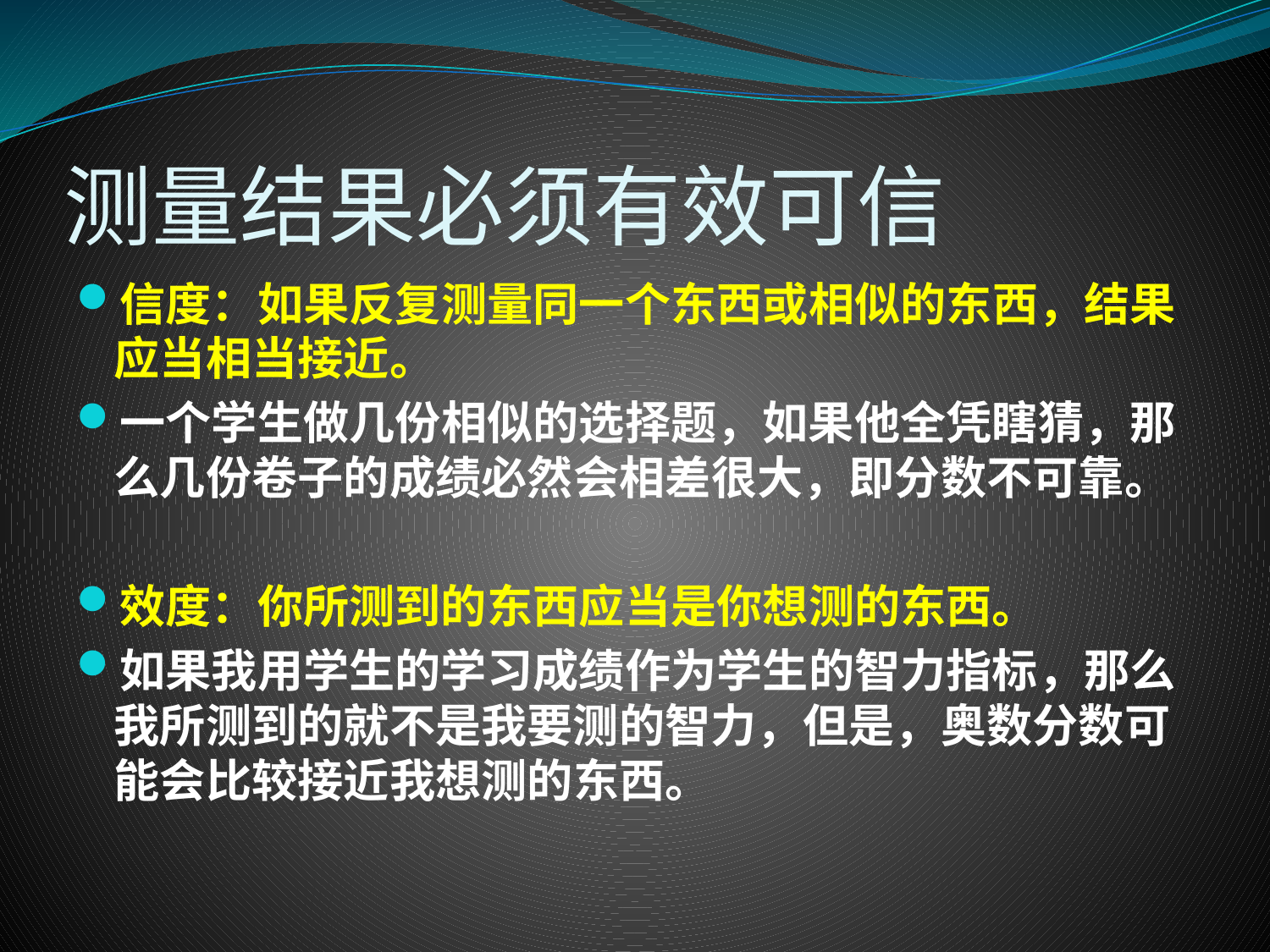

# 测量结果必须有效可信
信度：如果反复测量同一个东西或相似的东西，结果应当相当接近。
一个学生做几份相似的选择题，如果他全凭瞎猜，那么几份卷子的成绩必然会相差很大，即分数不可靠。

效度：你所测到的东西应当是你想测的东西。
如果我用学生的学习成绩作为学生的智力指标，那么我所测到的就不是我要测的智力，但是，奥数分数可能会比较接近我想测的东西。